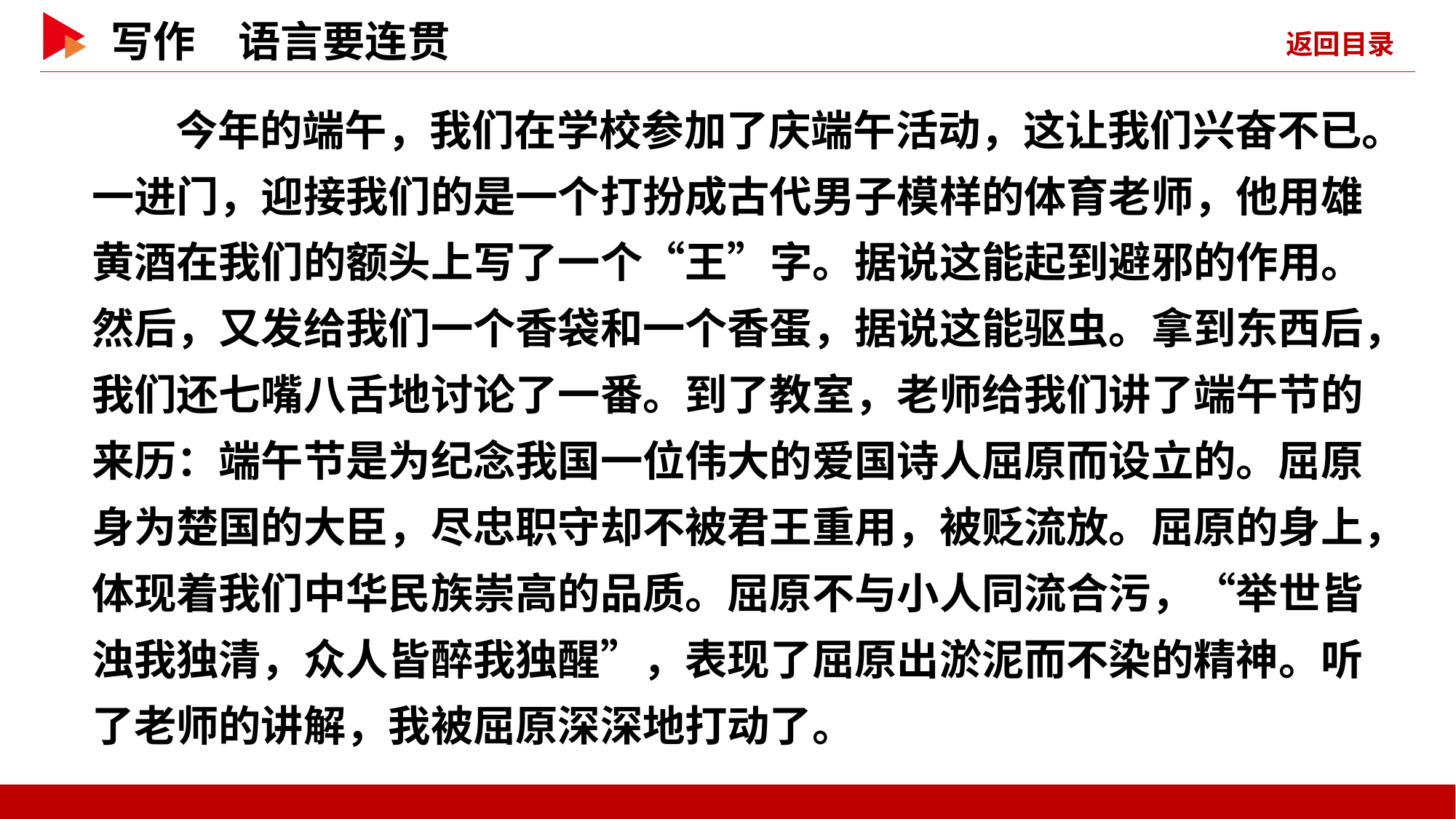

今年的端午，我们在学校参加了庆端午活动，这让我们兴奋不已。一进门，迎接我们的是一个打扮成古代男子模样的体育老师，他用雄黄酒在我们的额头上写了一个“王”字。据说这能起到避邪的作用。然后，又发给我们一个香袋和一个香蛋，据说这能驱虫。拿到东西后，我们还七嘴八舌地讨论了一番。到了教室，老师给我们讲了端午节的来历：端午节是为纪念我国一位伟大的爱国诗人屈原而设立的。屈原身为楚国的大臣，尽忠职守却不被君王重用，被贬流放。屈原的身上，体现着我们中华民族崇高的品质。屈原不与小人同流合污，“举世皆浊我独清，众人皆醉我独醒”，表现了屈原出淤泥而不染的精神。听了老师的讲解，我被屈原深深地打动了。